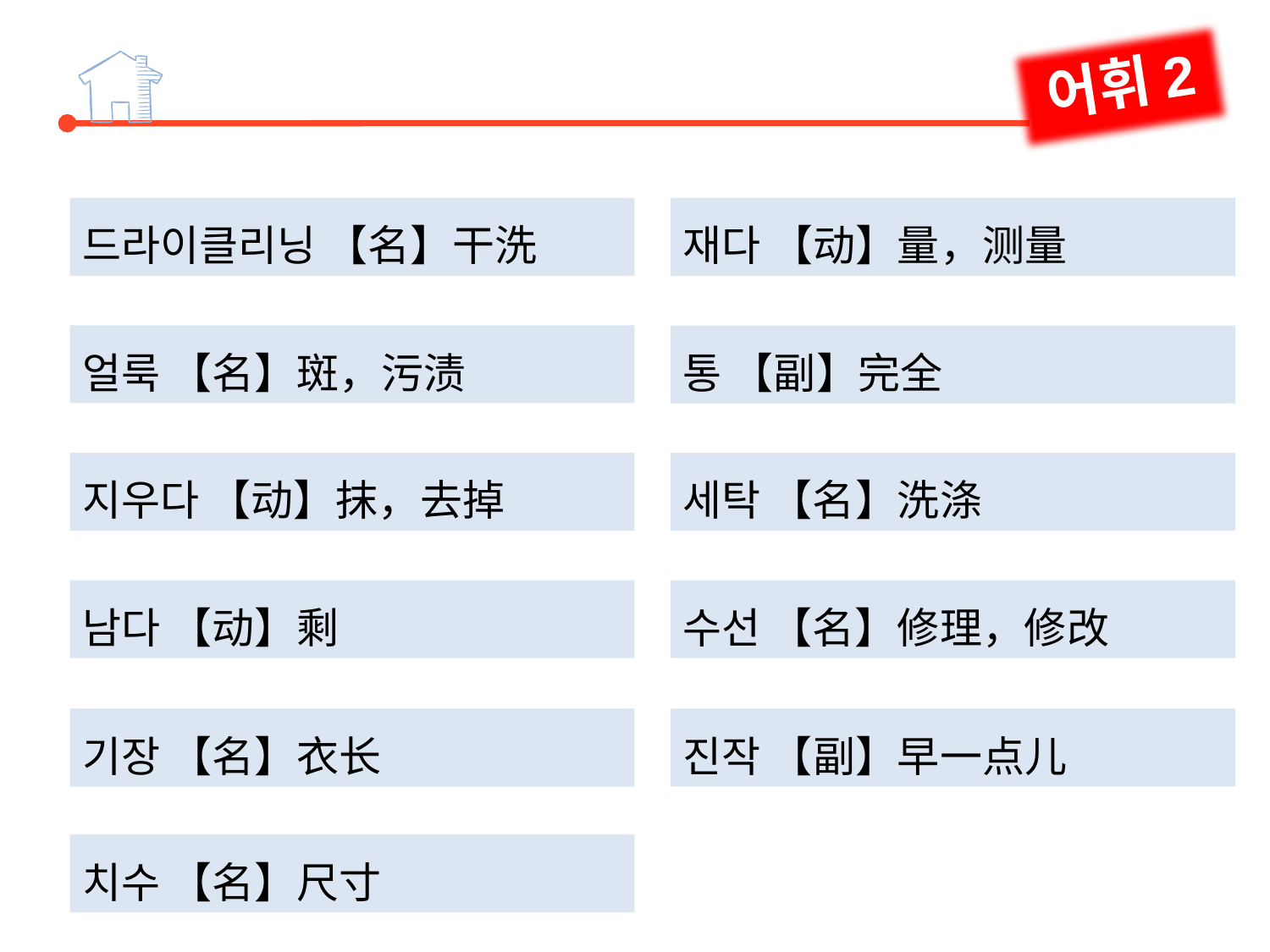

어휘2

재다 【动】量，测量
드라이클리닝 【名】干洗
얼룩 【名】斑，污渍
통 【副】完全
세탁 【名】洗涤
지우다 【动】抹，去掉
수선 【名】修理，修改
남다 【动】剩
진작 【副】早一点儿
기장 【名】衣长
치수 【名】尺寸